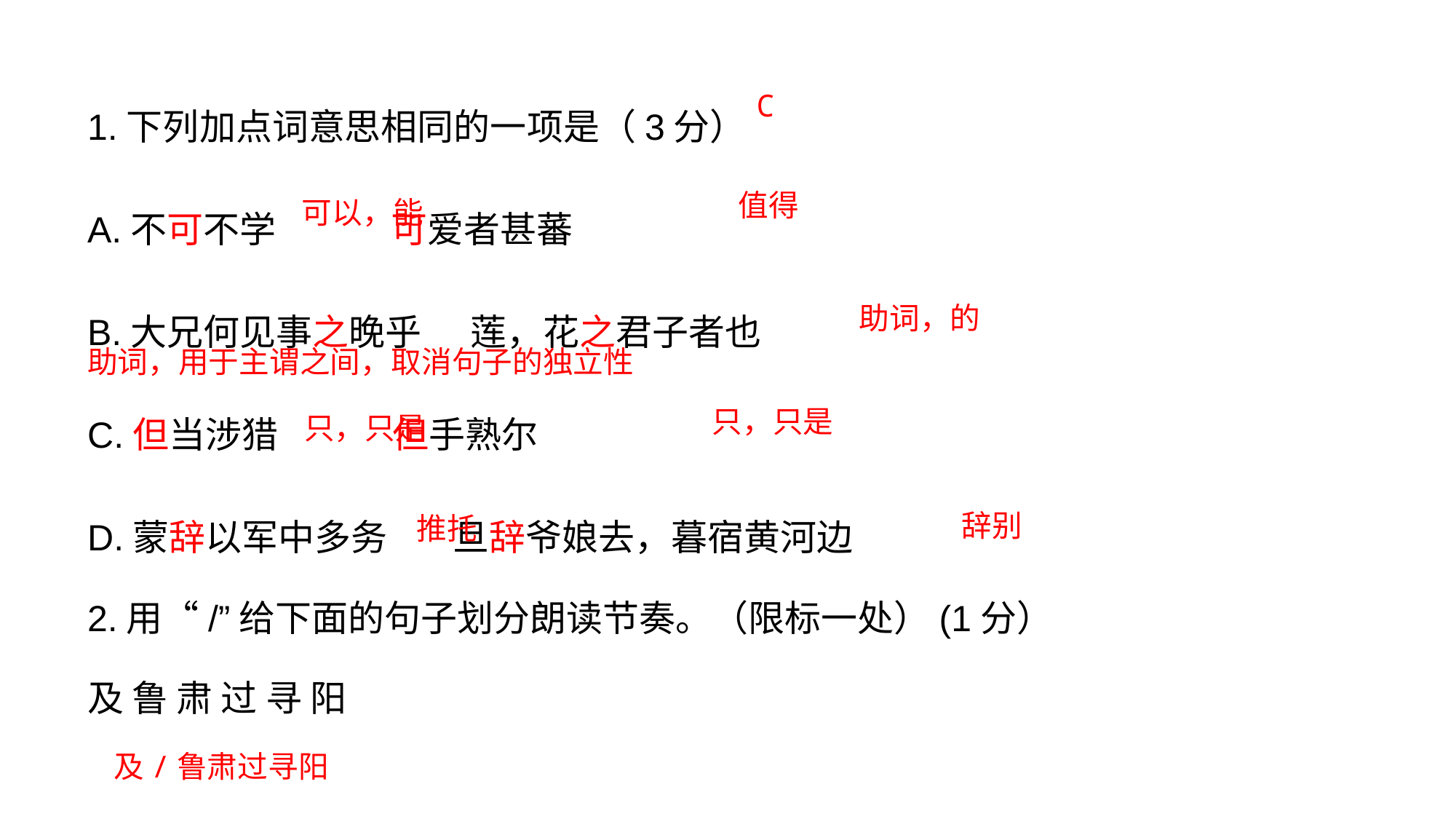

1.下列加点词意思相同的一项是（3分）
A.不可不学              可爱者甚蕃
B.大兄何见事之晚乎      莲，花之君子者也
C.但当涉猎              但手熟尔
D.蒙辞以军中多务        旦辞爷娘去，暮宿黄河边
2.用“/”给下面的句子划分朗读节奏。（限标一处）(1分）
及 鲁 肃 过 寻 阳
 C
值得
可以，能
助词，的
助词，用于主谓之间，取消句子的独立性
只，只是
只，只是
辞别
推托
 及/鲁肃过寻阳